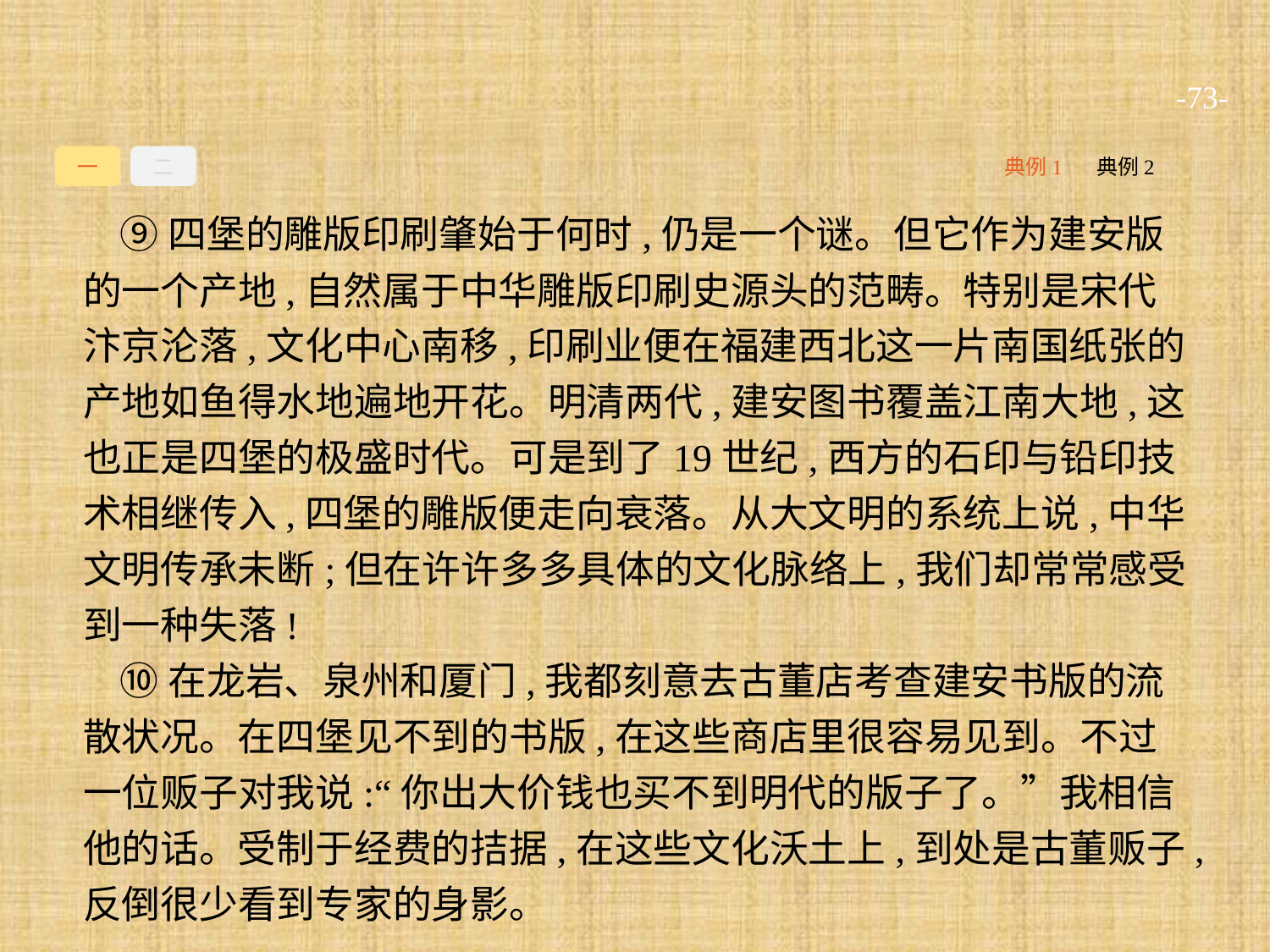

-73-
一
二
典例1
典例2
⑨四堡的雕版印刷肇始于何时,仍是一个谜。但它作为建安版的一个产地,自然属于中华雕版印刷史源头的范畴。特别是宋代汴京沦落,文化中心南移,印刷业便在福建西北这一片南国纸张的产地如鱼得水地遍地开花。明清两代,建安图书覆盖江南大地,这也正是四堡的极盛时代。可是到了19世纪,西方的石印与铅印技术相继传入,四堡的雕版便走向衰落。从大文明的系统上说,中华文明传承未断;但在许许多多具体的文化脉络上,我们却常常感受到一种失落!
⑩在龙岩、泉州和厦门,我都刻意去古董店考查建安书版的流散状况。在四堡见不到的书版,在这些商店里很容易见到。不过一位贩子对我说:“你出大价钱也买不到明代的版子了。”我相信他的话。受制于经费的拮据,在这些文化沃土上,到处是古董贩子,反倒很少看到专家的身影。